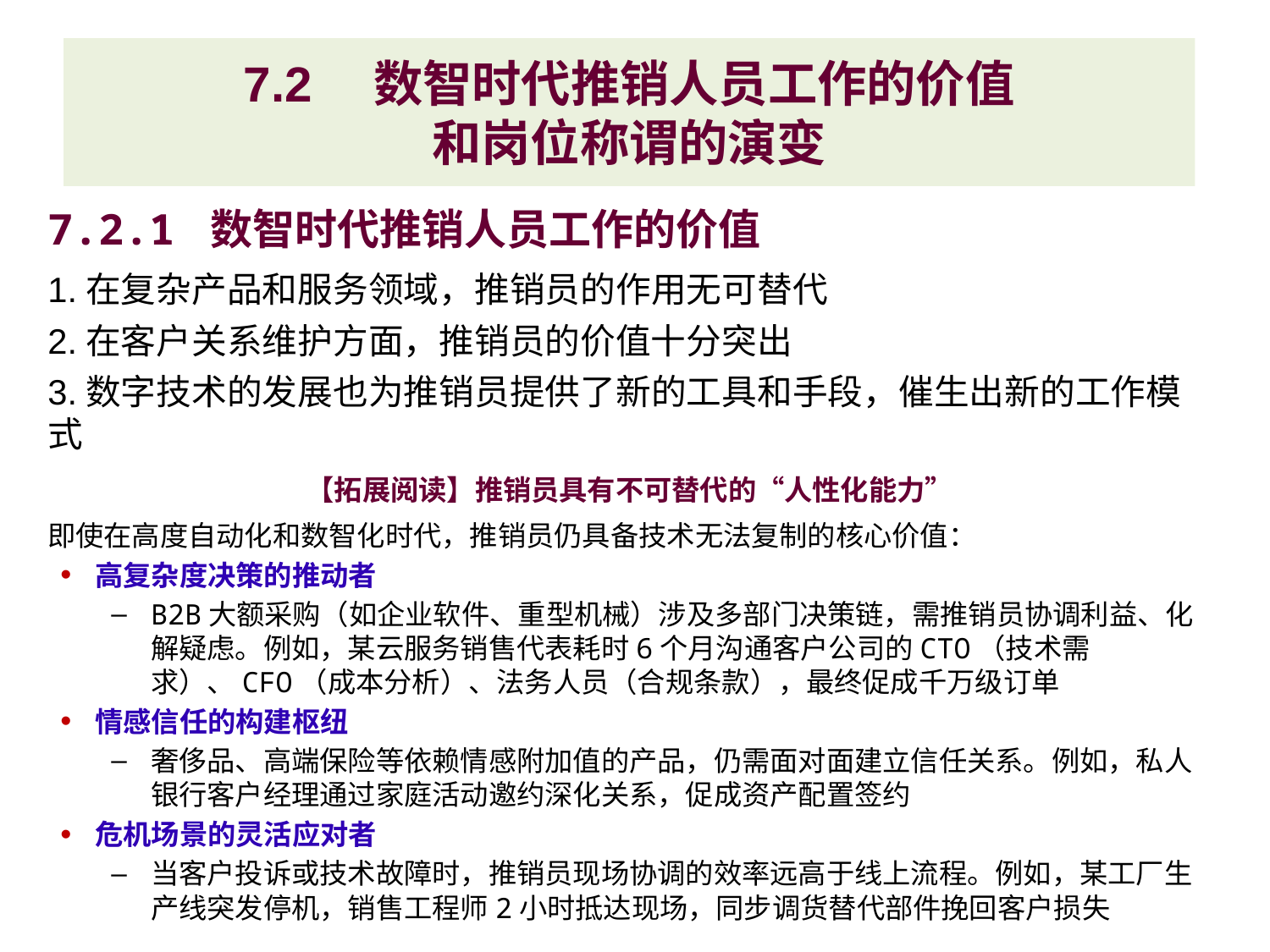

# 7.2　数智时代推销人员工作的价值 和岗位称谓的演变
7.2.1 数智时代推销人员工作的价值
1.在复杂产品和服务领域，推销员的作用无可替代
2.在客户关系维护方面，推销员的价值十分突出
3.数字技术的发展也为推销员提供了新的工具和手段，催生出新的工作模式
【拓展阅读】推销员具有不可替代的“人性化能力”
即使在高度自动化和数智化时代，推销员仍具备技术无法复制的核心价值：
高复杂度决策的推动者
B2B大额采购（如企业软件、重型机械）涉及多部门决策链，需推销员协调利益、化解疑虑。例如，某云服务销售代表耗时6个月沟通客户公司的CTO（技术需求）、CFO（成本分析）、法务人员（合规条款），最终促成千万级订单
情感信任的构建枢纽
奢侈品、高端保险等依赖情感附加值的产品，仍需面对面建立信任关系。例如，私人银行客户经理通过家庭活动邀约深化关系，促成资产配置签约
危机场景的灵活应对者
当客户投诉或技术故障时，推销员现场协调的效率远高于线上流程。例如，某工厂生产线突发停机，销售工程师2小时抵达现场，同步调货替代部件挽回客户损失